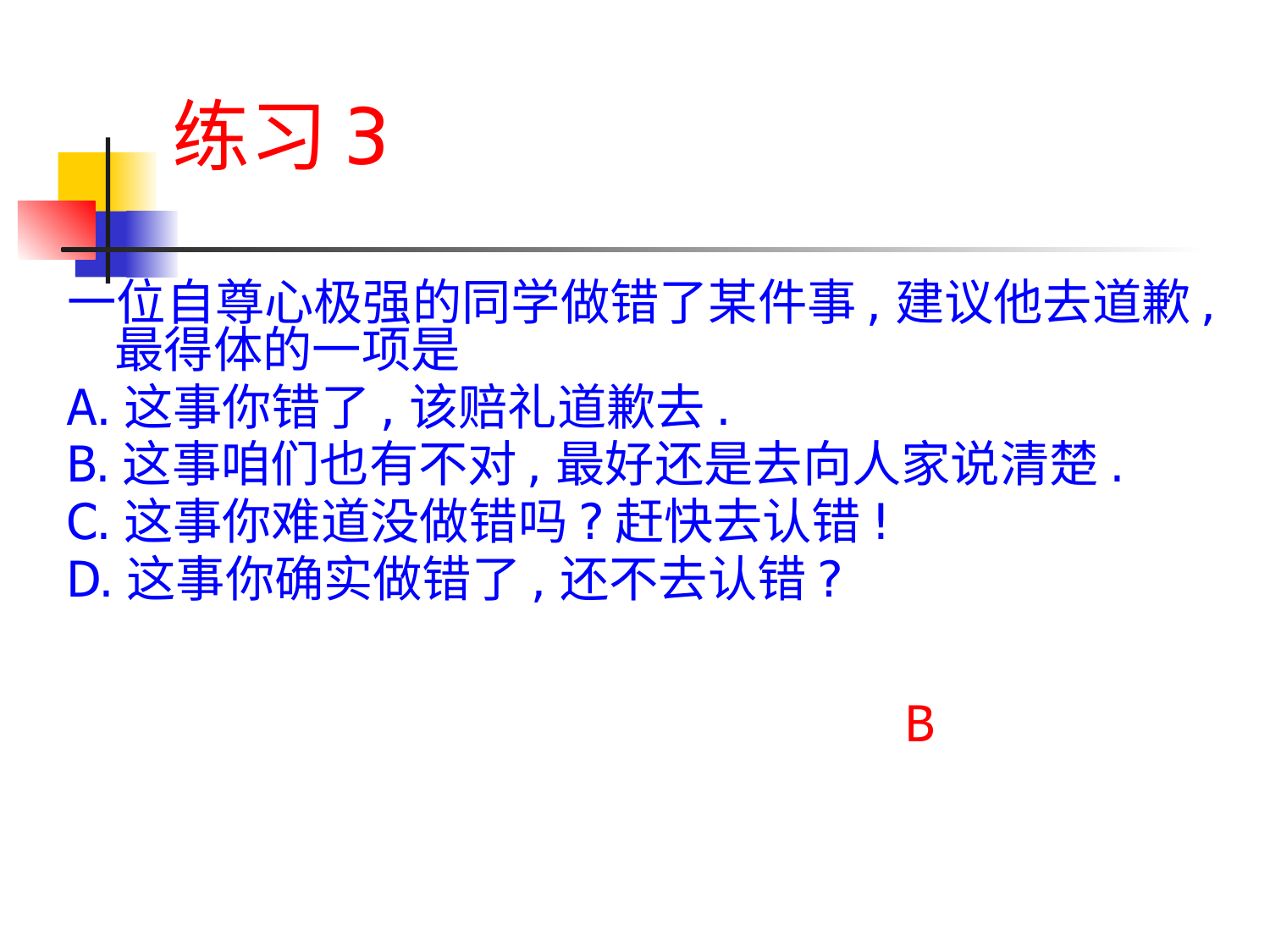

# 练习3
一位自尊心极强的同学做错了某件事,建议他去道歉,最得体的一项是
A.这事你错了,该赔礼道歉去.
B.这事咱们也有不对,最好还是去向人家说清楚.
C.这事你难道没做错吗?赶快去认错!
D.这事你确实做错了,还不去认错?

B